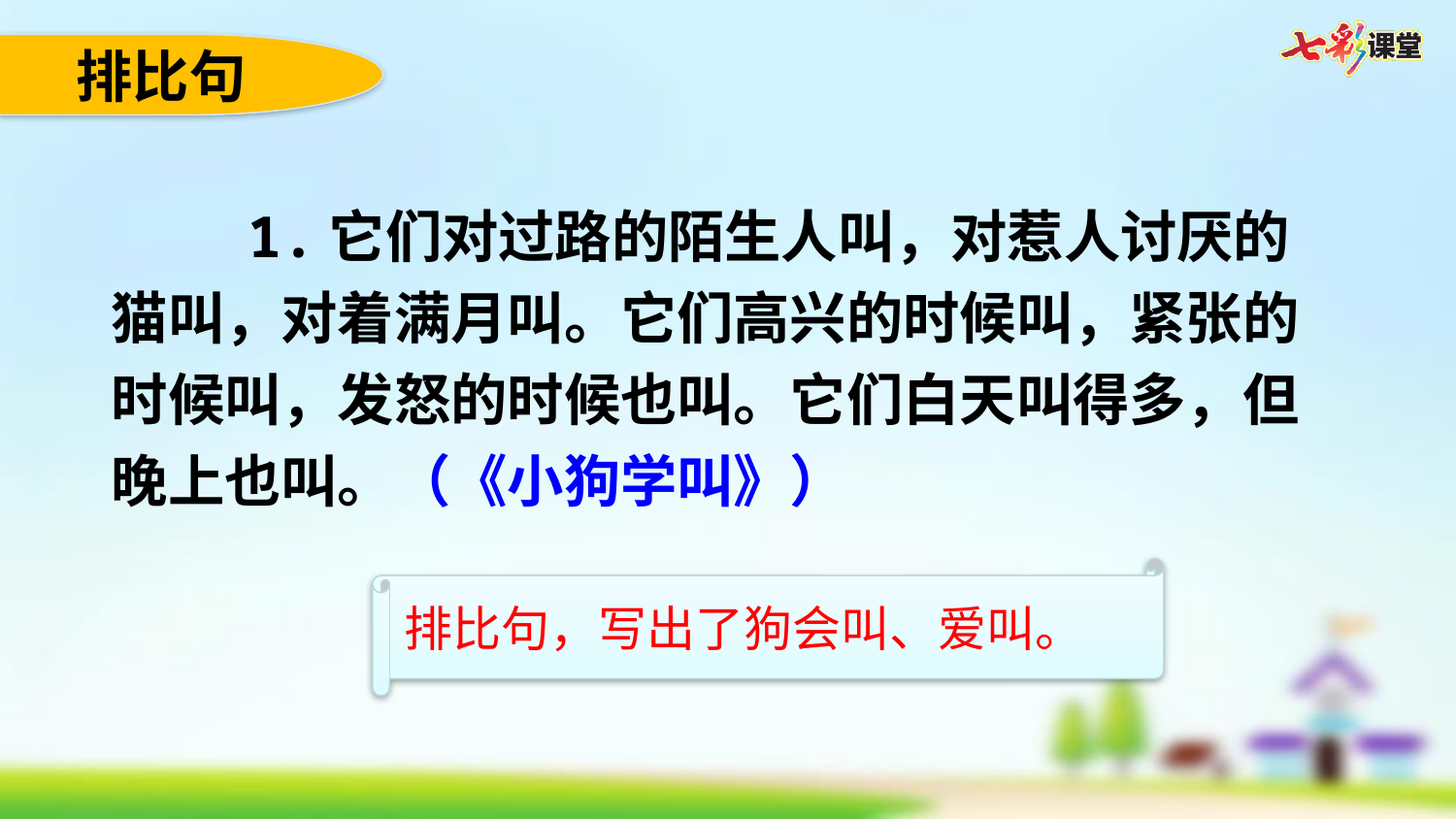

排比句
    1.它们对过路的陌生人叫，对惹人讨厌的猫叫，对着满月叫。它们高兴的时候叫，紧张的时候叫，发怒的时候也叫。它们白天叫得多，但晚上也叫。（《小狗学叫》）
排比句，写出了狗会叫、爱叫。